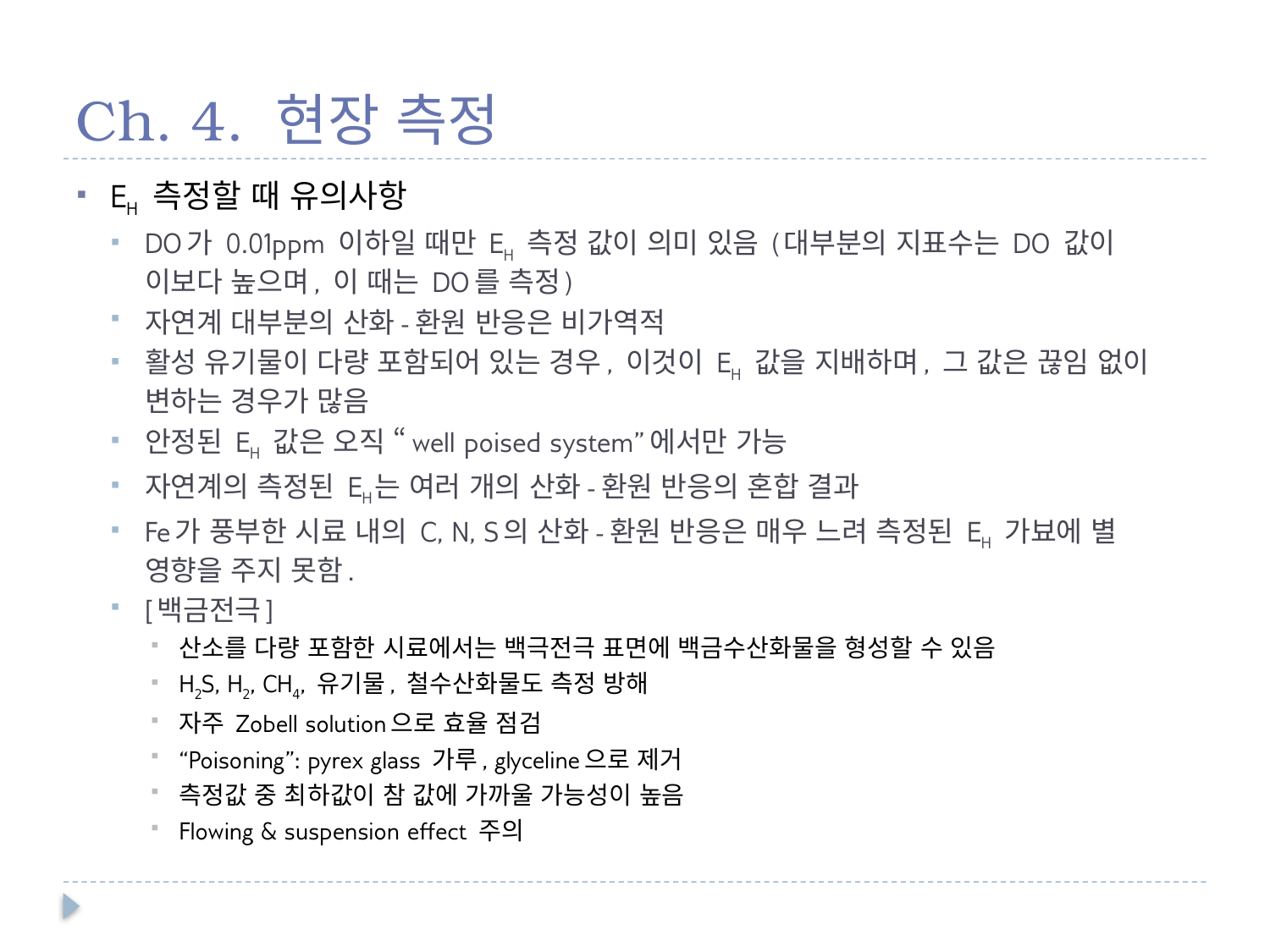

# Ch. 4. 현장 측정
EH 측정할 때 유의사항
DO가 0.01ppm 이하일 때만 EH 측정 값이 의미 있음 (대부분의 지표수는 DO 값이 이보다 높으며, 이 때는 DO를 측정)
자연계 대부분의 산화-환원 반응은 비가역적
활성 유기물이 다량 포함되어 있는 경우, 이것이 EH 값을 지배하며, 그 값은 끊임 없이 변하는 경우가 많음
안정된 EH 값은 오직 “well poised system”에서만 가능
자연계의 측정된 EH는 여러 개의 산화-환원 반응의 혼합 결과
Fe가 풍부한 시료 내의 C, N, S의 산화-환원 반응은 매우 느려 측정된 EH 가뵤에 별 영향을 주지 못함.
[백금전극]
산소를 다량 포함한 시료에서는 백극전극 표면에 백금수산화물을 형성할 수 있음
H2S, H2, CH4, 유기물, 철수산화물도 측정 방해
자주 Zobell solution으로 효율 점검
“Poisoning”: pyrex glass 가루, glyceline으로 제거
측정값 중 최하값이 참 값에 가까울 가능성이 높음
Flowing & suspension effect 주의